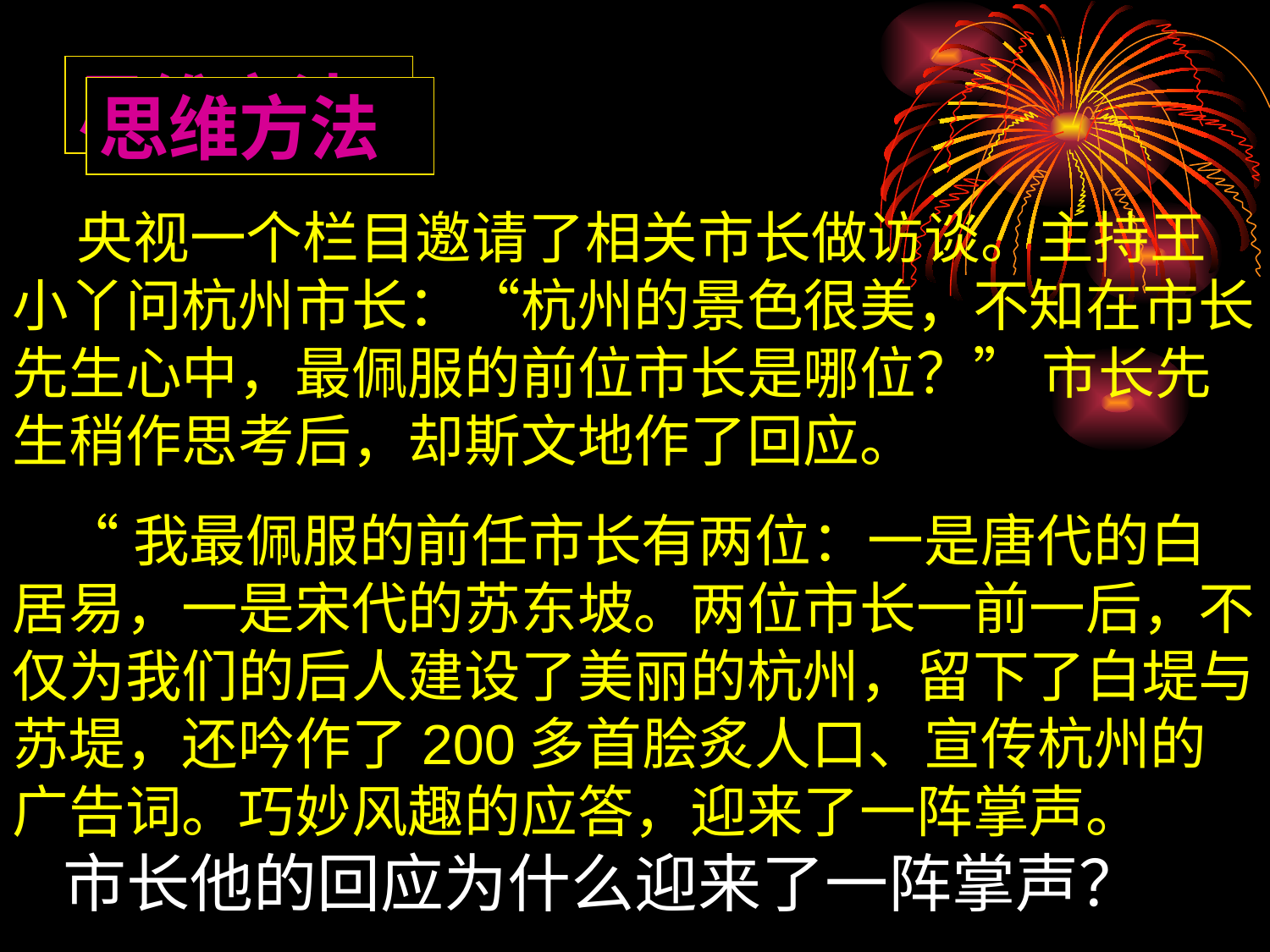

思维方法
思维方法
    央视一个栏目邀请了相关市长做访谈。主持王小丫问杭州市长：“杭州的景色很美，不知在市长先生心中，最佩服的前位市长是哪位？” 市长先生稍作思考后，却斯文地作了回应。
    “我最佩服的前任市长有两位：一是唐代的白居易，一是宋代的苏东坡。两位市长一前一后，不仅为我们的后人建设了美丽的杭州，留下了白堤与苏堤，还吟作了200多首脍炙人口、宣传杭州的广告词。巧妙风趣的应答，迎来了一阵掌声。 
    市长他的回应为什么迎来了一阵掌声？